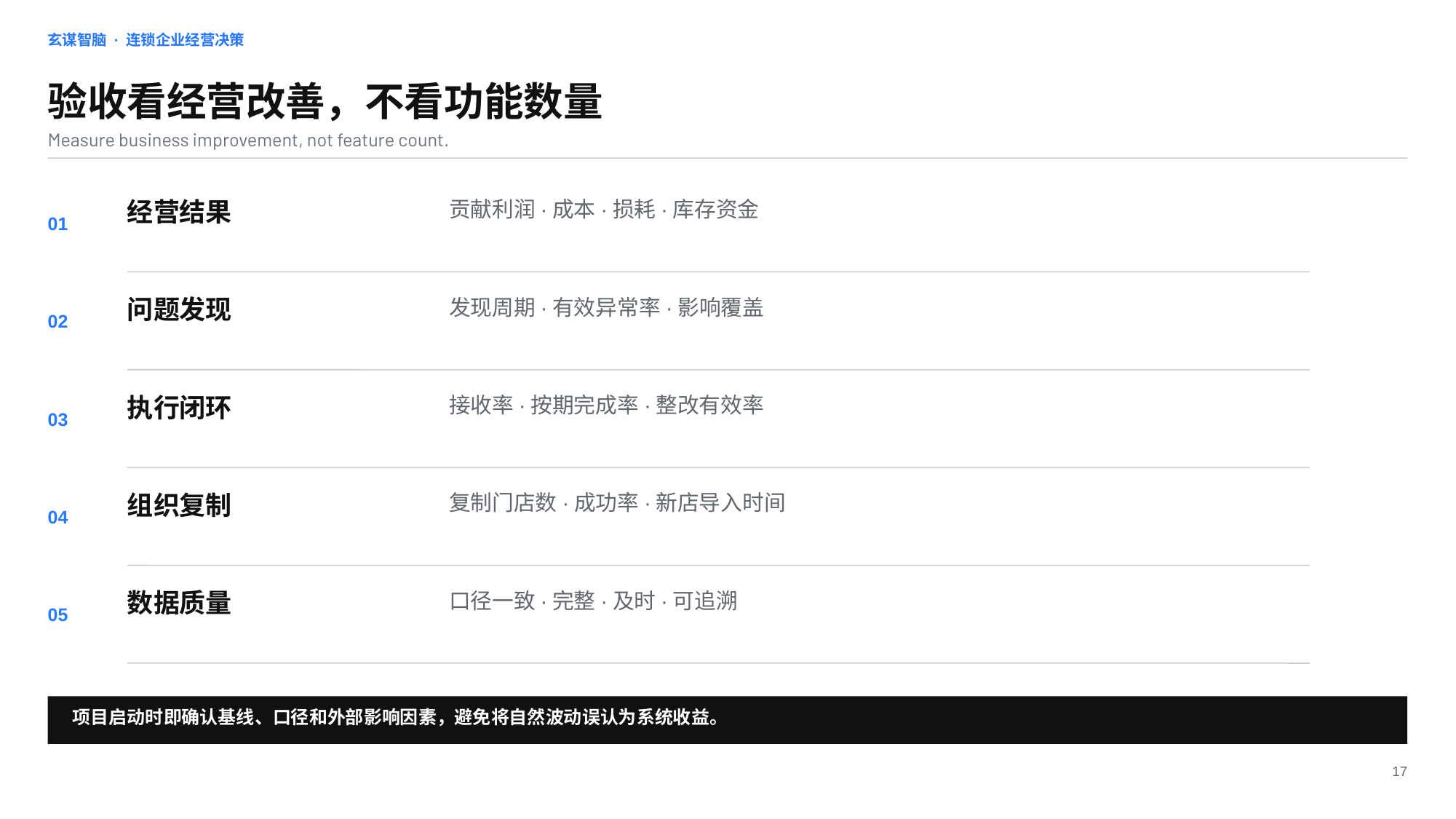

玄谋智脑 · 连锁企业经营决策
验收看经营改善，不看功能数量
Measure business improvement, not feature count.

经营结果
贡献利润·成本·损耗·库存资金
01

问题发现
发现周期·有效异常率·影响覆盖
02

执行闭环
接收率·按期完成率·整改有效率
03

组织复制
复制门店数·成功率·新店导入时间
04

数据质量
口径一致·完整·及时·可追溯
05

项目启动时即确认基线、口径和外部影响因素，避免将自然波动误认为系统收益。
17